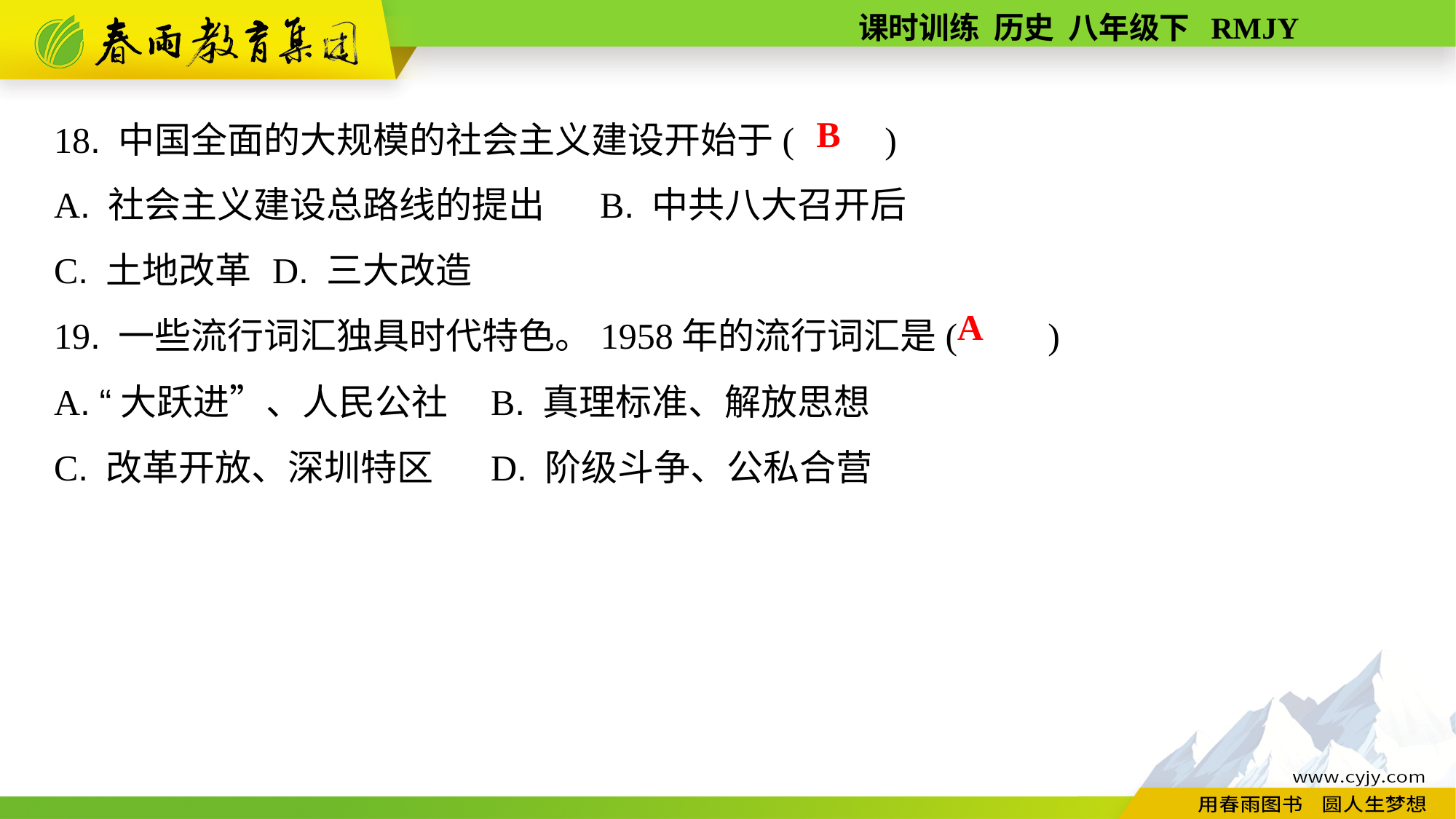

18. 中国全面的大规模的社会主义建设开始于(　　)
A. 社会主义建设总路线的提出	B. 中共八大召开后
C. 土地改革	D. 三大改造
19. 一些流行词汇独具时代特色。1958年的流行词汇是(　　)
A. “大跃进”、人民公社	B. 真理标准、解放思想
C. 改革开放、深圳特区	D. 阶级斗争、公私合营
B
A